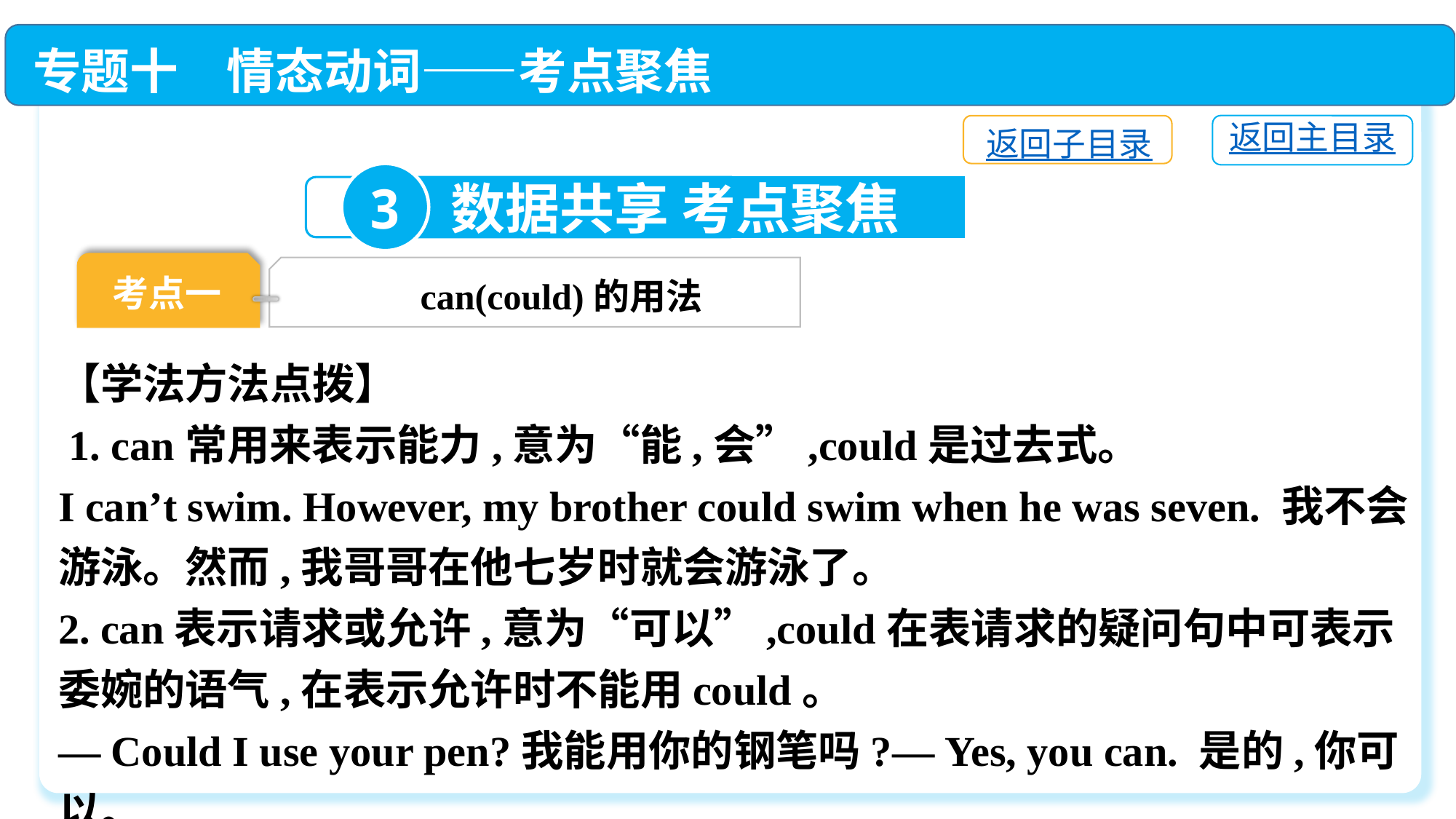

专题十　情态动词——考点聚焦

返回主目录

返回子目录
3

数据共享 考点聚焦
考点一
can(could)的用法

【学法方法点拨】
 1. can常用来表示能力,意为“能,会”,could是过去式。
I can’t swim. However, my brother could swim when he was seven. 我不会游泳。然而,我哥哥在他七岁时就会游泳了。
2. can表示请求或允许,意为“可以”,could在表请求的疑问句中可表示委婉的语气,在表示允许时不能用could。
— Could I use your pen?我能用你的钢笔吗?— Yes, you can. 是的,你可以。